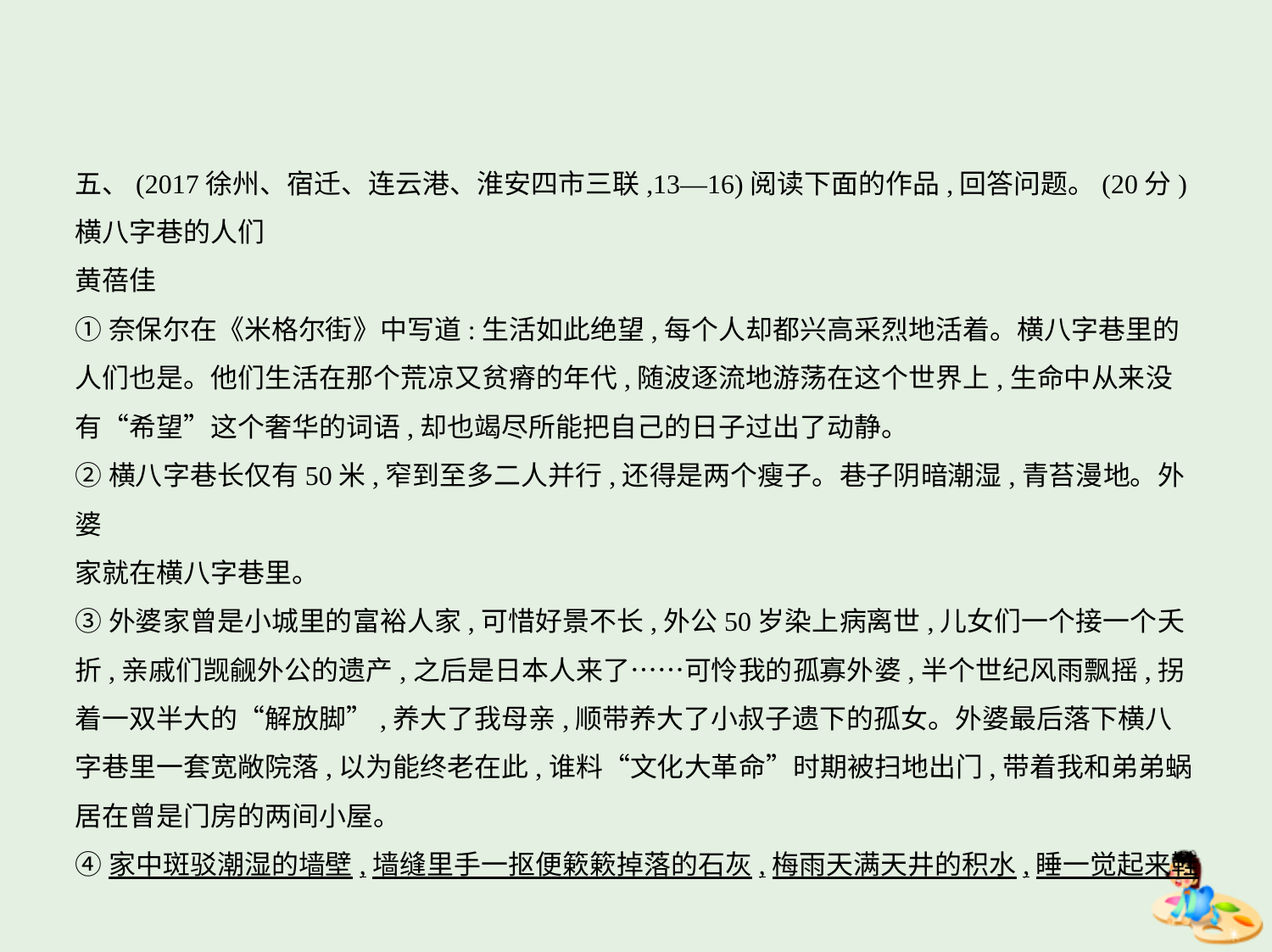

五、(2017徐州、宿迁、连云港、淮安四市三联,13—16)阅读下面的作品,回答问题。(20分)
横八字巷的人们
黄蓓佳
①奈保尔在《米格尔街》中写道:生活如此绝望,每个人却都兴高采烈地活着。横八字巷里的
人们也是。他们生活在那个荒凉又贫瘠的年代,随波逐流地游荡在这个世界上,生命中从来没
有“希望”这个奢华的词语,却也竭尽所能把自己的日子过出了动静。
②横八字巷长仅有50米,窄到至多二人并行,还得是两个瘦子。巷子阴暗潮湿,青苔漫地。外婆
家就在横八字巷里。
③外婆家曾是小城里的富裕人家,可惜好景不长,外公50岁染上病离世,儿女们一个接一个夭
折,亲戚们觊觎外公的遗产,之后是日本人来了……可怜我的孤寡外婆,半个世纪风雨飘摇,拐
着一双半大的“解放脚”,养大了我母亲,顺带养大了小叔子遗下的孤女。外婆最后落下横八
字巷里一套宽敞院落,以为能终老在此,谁料“文化大革命”时期被扫地出门,带着我和弟弟蜗
居在曾是门房的两间小屋。
④家中斑驳潮湿的墙壁,墙缝里手一抠便簌簌掉落的石灰,梅雨天满天井的积水,睡一觉起来鞋